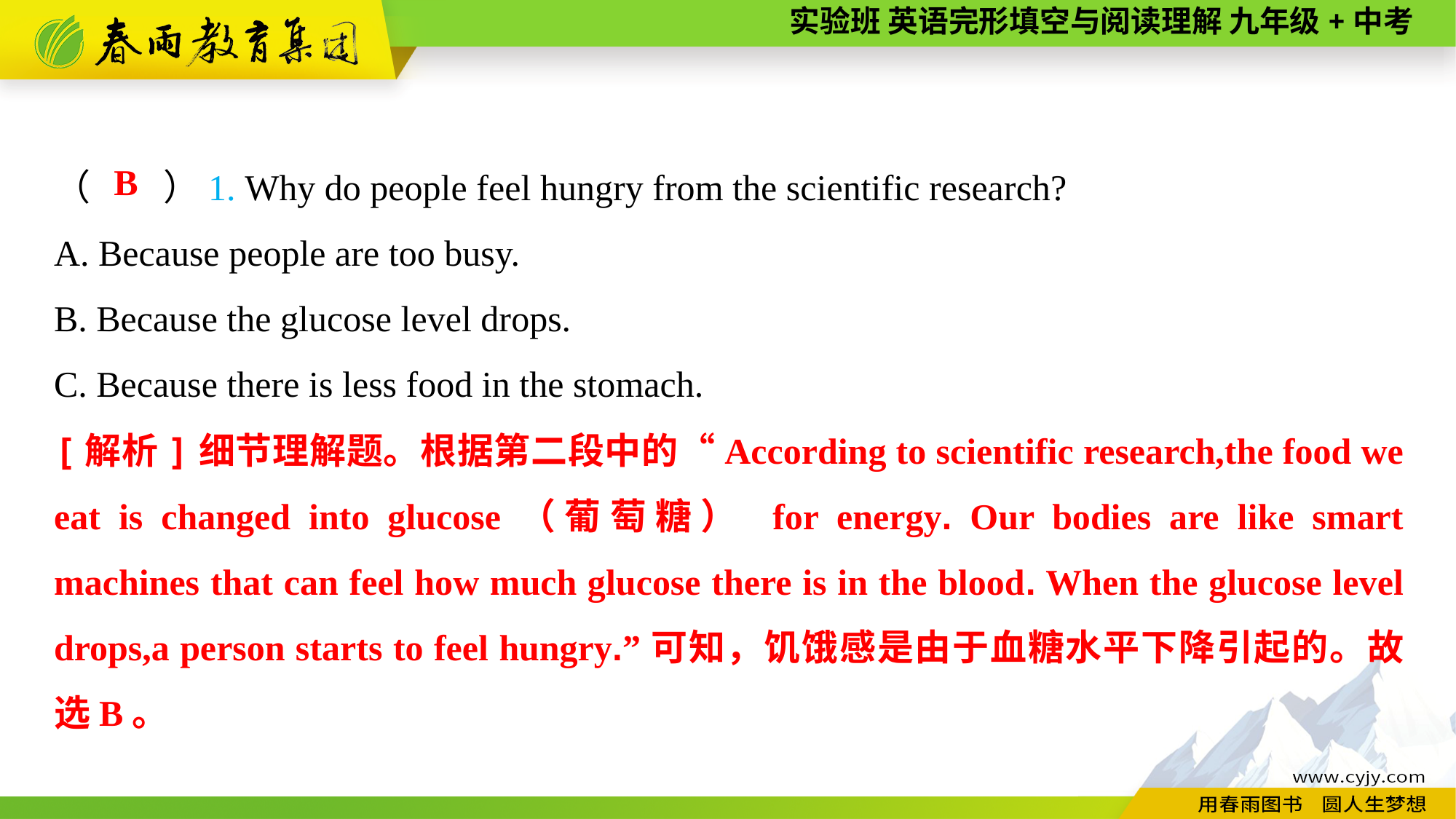

（　　）1. Why do people feel hungry from the scientific research?
A. Because people are too busy.
B. Because the glucose level drops.
C. Because there is less food in the stomach.
B
[解析]细节理解题。根据第二段中的“According to scientific research,the food we eat is changed into glucose（葡萄糖） for energy. Our bodies are like smart machines that can feel how much glucose there is in the blood. When the glucose level drops,a person starts to feel hungry.”可知，饥饿感是由于血糖水平下降引起的。故选B。